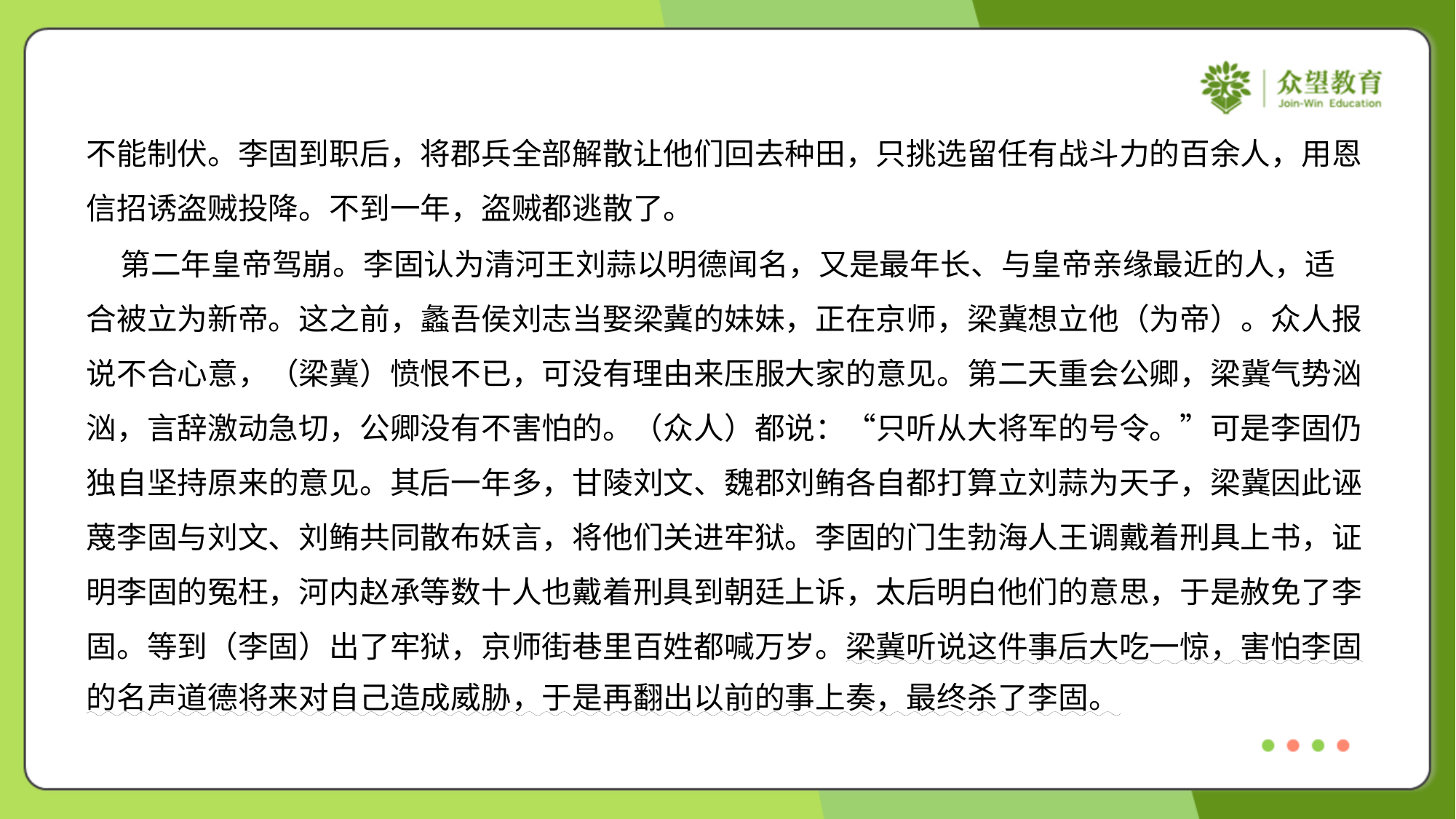

不能制伏。李固到职后，将郡兵全部解散让他们回去种田，只挑选留任有战斗力的百余人，用恩
信招诱盗贼投降。不到一年，盗贼都逃散了。
    第二年皇帝驾崩。李固认为清河王刘蒜以明德闻名，又是最年长、与皇帝亲缘最近的人，适
合被立为新帝。这之前，蠡吾侯刘志当娶梁冀的妹妹，正在京师，梁冀想立他（为帝）。众人报
说不合心意，（梁冀）愤恨不已，可没有理由来压服大家的意见。第二天重会公卿，梁冀气势汹
汹，言辞激动急切，公卿没有不害怕的。（众人）都说：“只听从大将军的号令。”可是李固仍
独自坚持原来的意见。其后一年多，甘陵刘文、魏郡刘鲔各自都打算立刘蒜为天子，梁冀因此诬
蔑李固与刘文、刘鲔共同散布妖言，将他们关进牢狱。李固的门生勃海人王调戴着刑具上书，证
明李固的冤枉，河内赵承等数十人也戴着刑具到朝廷上诉，太后明白他们的意思，于是赦免了李
固。等到（李固）出了牢狱，京师街巷里百姓都喊万岁。梁冀听说这件事后大吃一惊，害怕李固
的名声道德将来对自己造成威胁，于是再翻出以前的事上奏，最终杀了李固。